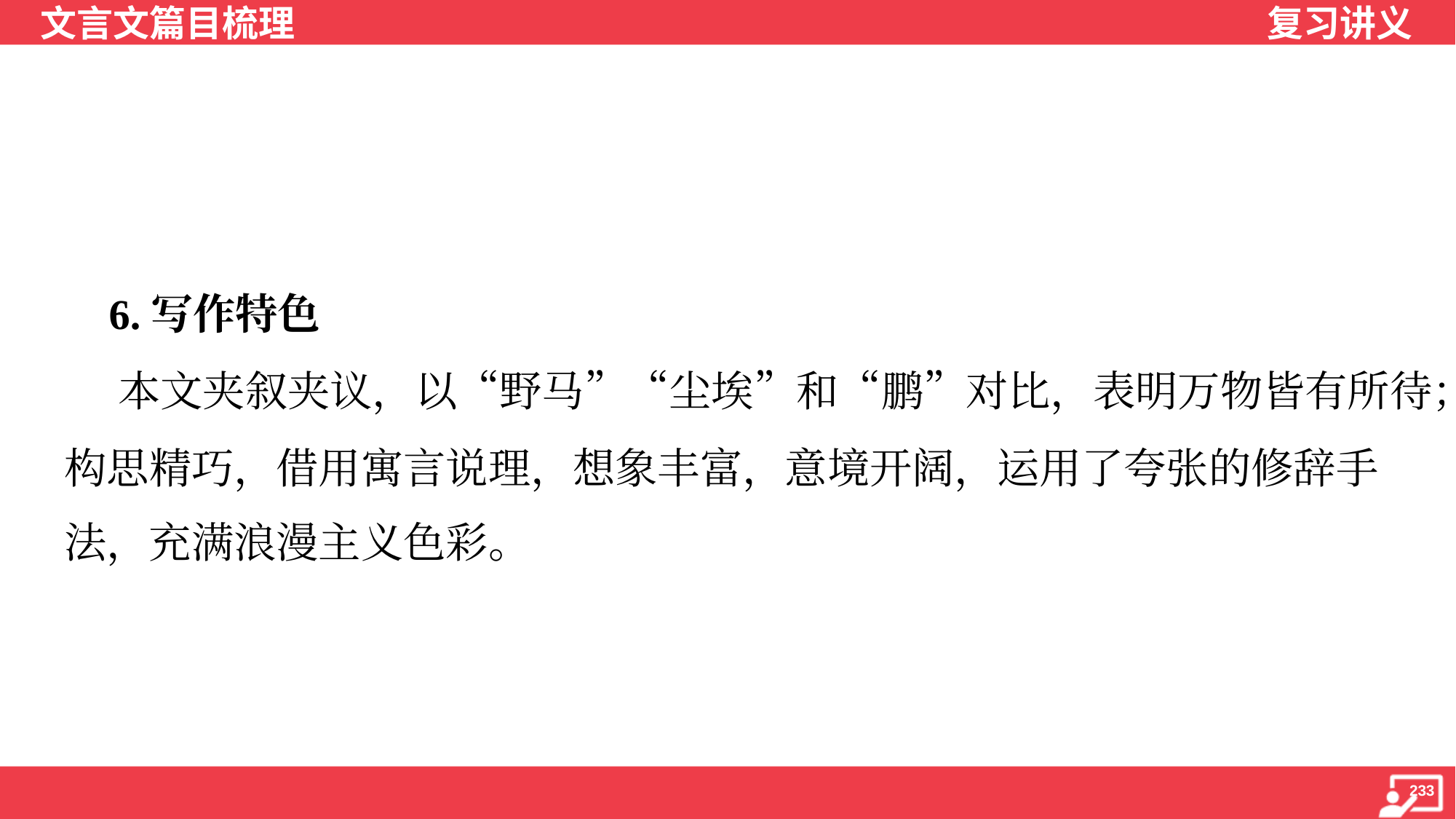

6.写作特色
    本文夹叙夹议，以“野马”“尘埃”和“鹏”对比，表明万物皆有所待；
构思精巧，借用寓言说理，想象丰富，意境开阔，运用了夸张的修辞手
法，充满浪漫主义色彩。